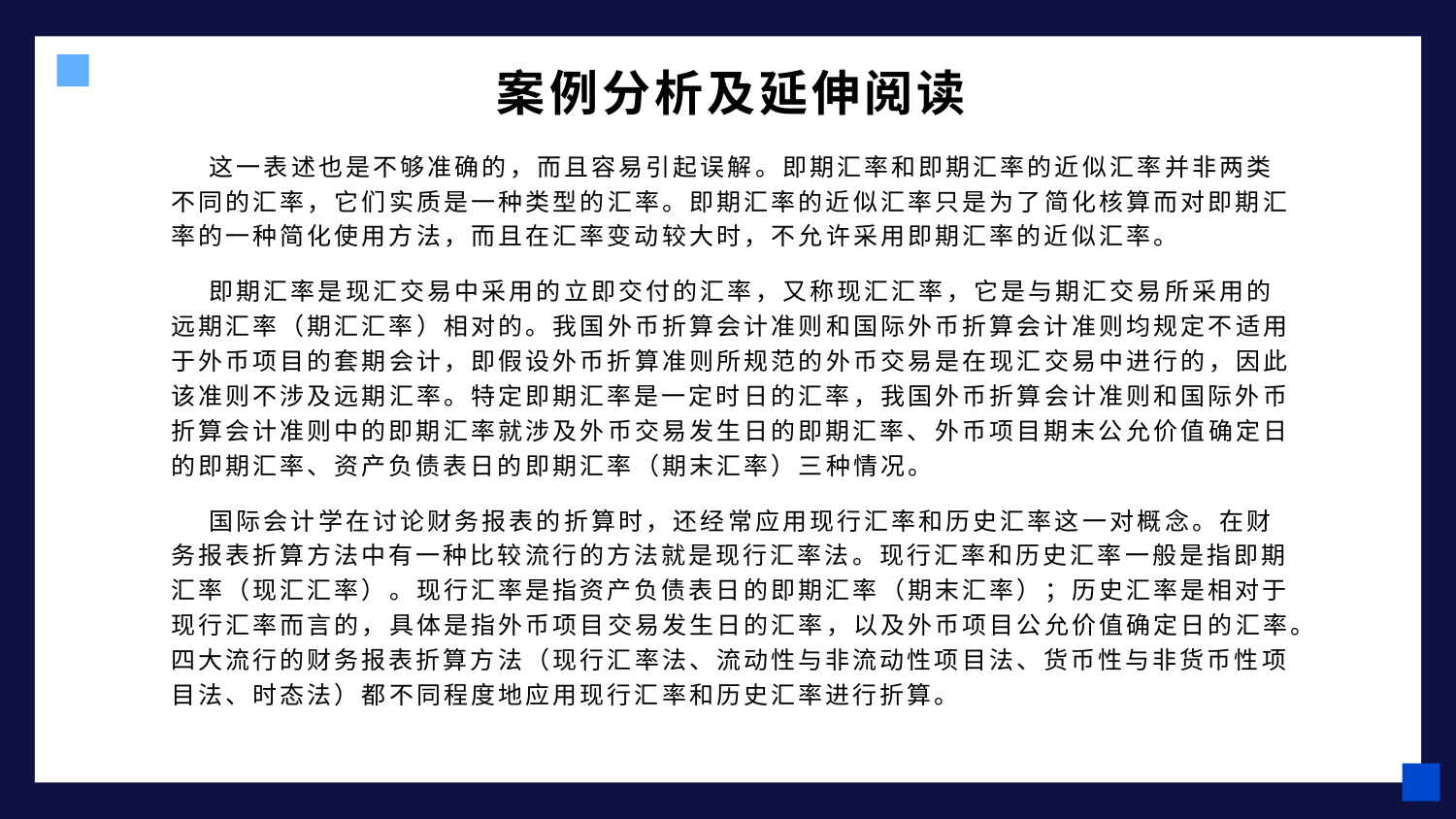

# 案例分析及延伸阅读
这一表述也是不够准确的，而且容易引起误解。即期汇率和即期汇率的近似汇率并非两类不同的汇率，它们实质是一种类型的汇率。即期汇率的近似汇率只是为了简化核算而对即期汇率的一种简化使用方法，而且在汇率变动较大时，不允许采用即期汇率的近似汇率。
即期汇率是现汇交易中采用的立即交付的汇率，又称现汇汇率，它是与期汇交易所采用的远期汇率（期汇汇率）相对的。我国外币折算会计准则和国际外币折算会计准则均规定不适用于外币项目的套期会计，即假设外币折算准则所规范的外币交易是在现汇交易中进行的，因此该准则不涉及远期汇率。特定即期汇率是一定时日的汇率，我国外币折算会计准则和国际外币折算会计准则中的即期汇率就涉及外币交易发生日的即期汇率、外币项目期末公允价值确定日的即期汇率、资产负债表日的即期汇率（期末汇率）三种情况。
国际会计学在讨论财务报表的折算时，还经常应用现行汇率和历史汇率这一对概念。在财务报表折算方法中有一种比较流行的方法就是现行汇率法。现行汇率和历史汇率一般是指即期汇率（现汇汇率）。现行汇率是指资产负债表日的即期汇率（期末汇率）；历史汇率是相对于现行汇率而言的，具体是指外币项目交易发生日的汇率，以及外币项目公允价值确定日的汇率。四大流行的财务报表折算方法（现行汇率法、流动性与非流动性项目法、货币性与非货币性项目法、时态法）都不同程度地应用现行汇率和历史汇率进行折算。